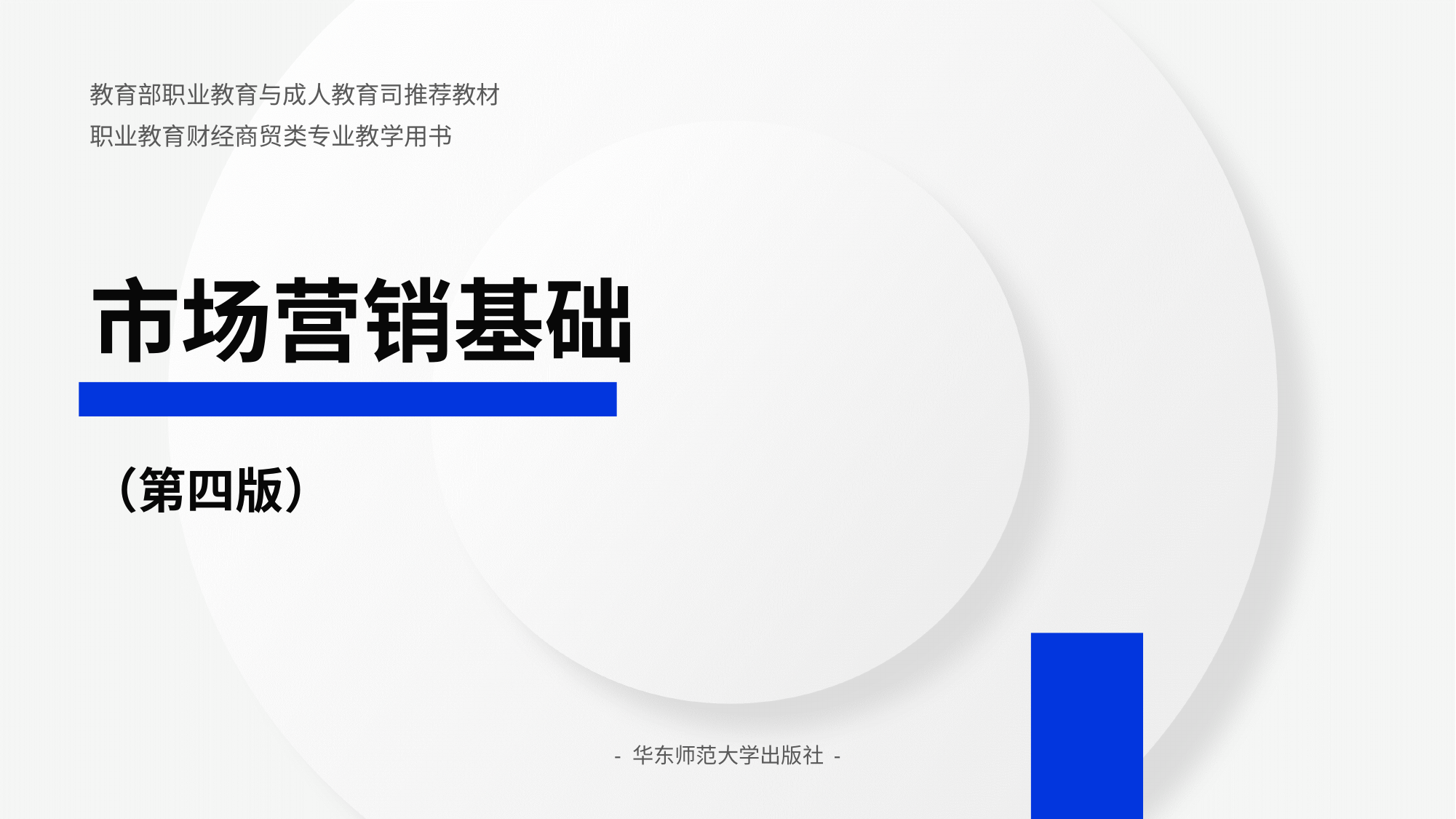

教育部职业教育与成人教育司推荐教材
职业教育财经商贸类专业教学用书
# 市场营销基础 （第四版）

- 华东师范大学出版社 -